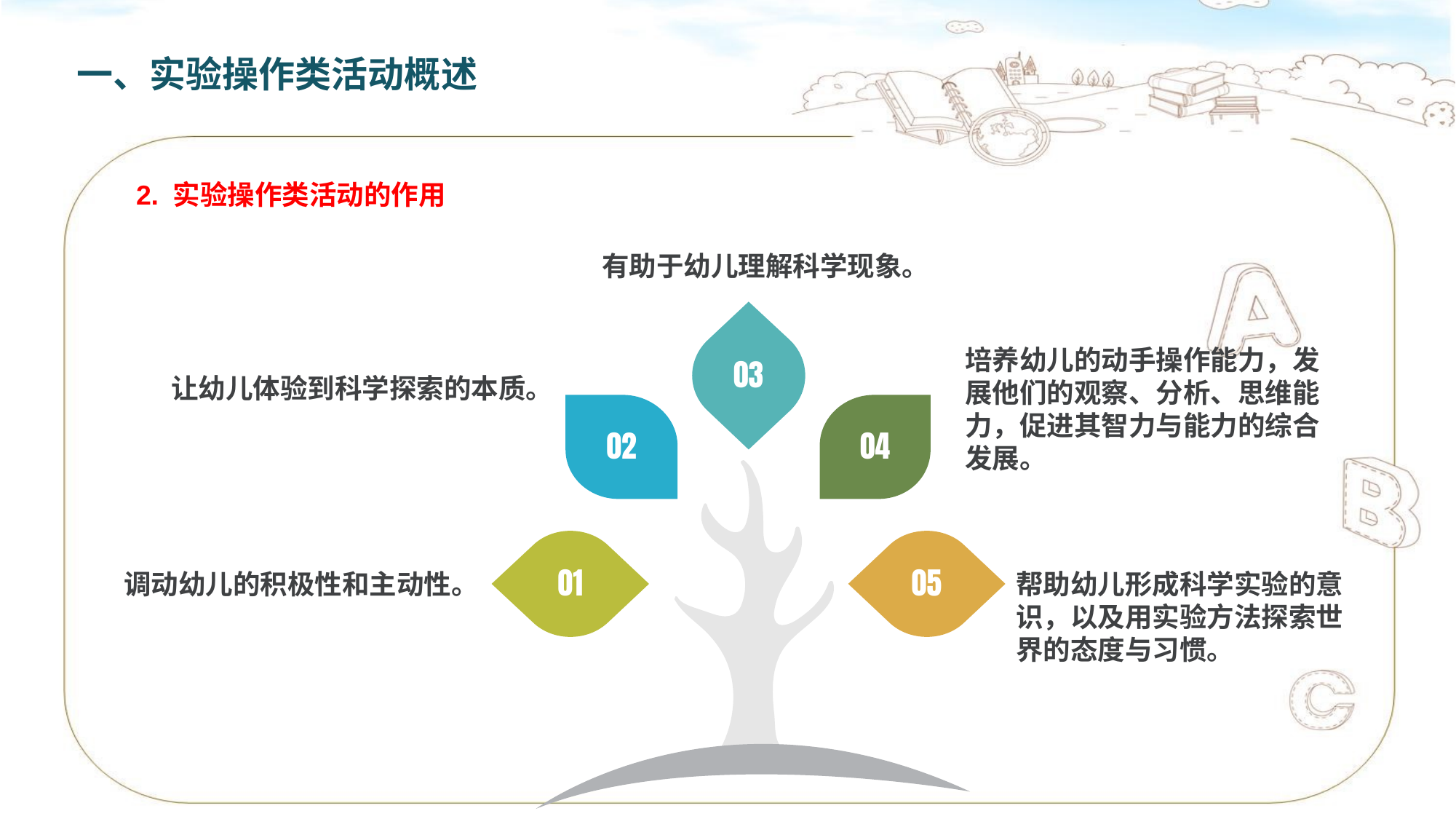

一、实验操作类活动概述
2. 实验操作类活动的作用
有助于幼儿理解科学现象。
03
02
04

01
05

培养幼儿的动手操作能力，发展他们的观察、分析、思维能力，促进其智力与能力的综合发展。
让幼儿体验到科学探索的本质。
调动幼儿的积极性和主动性。
帮助幼儿形成科学实验的意识，以及用实验方法探索世界的态度与习惯。